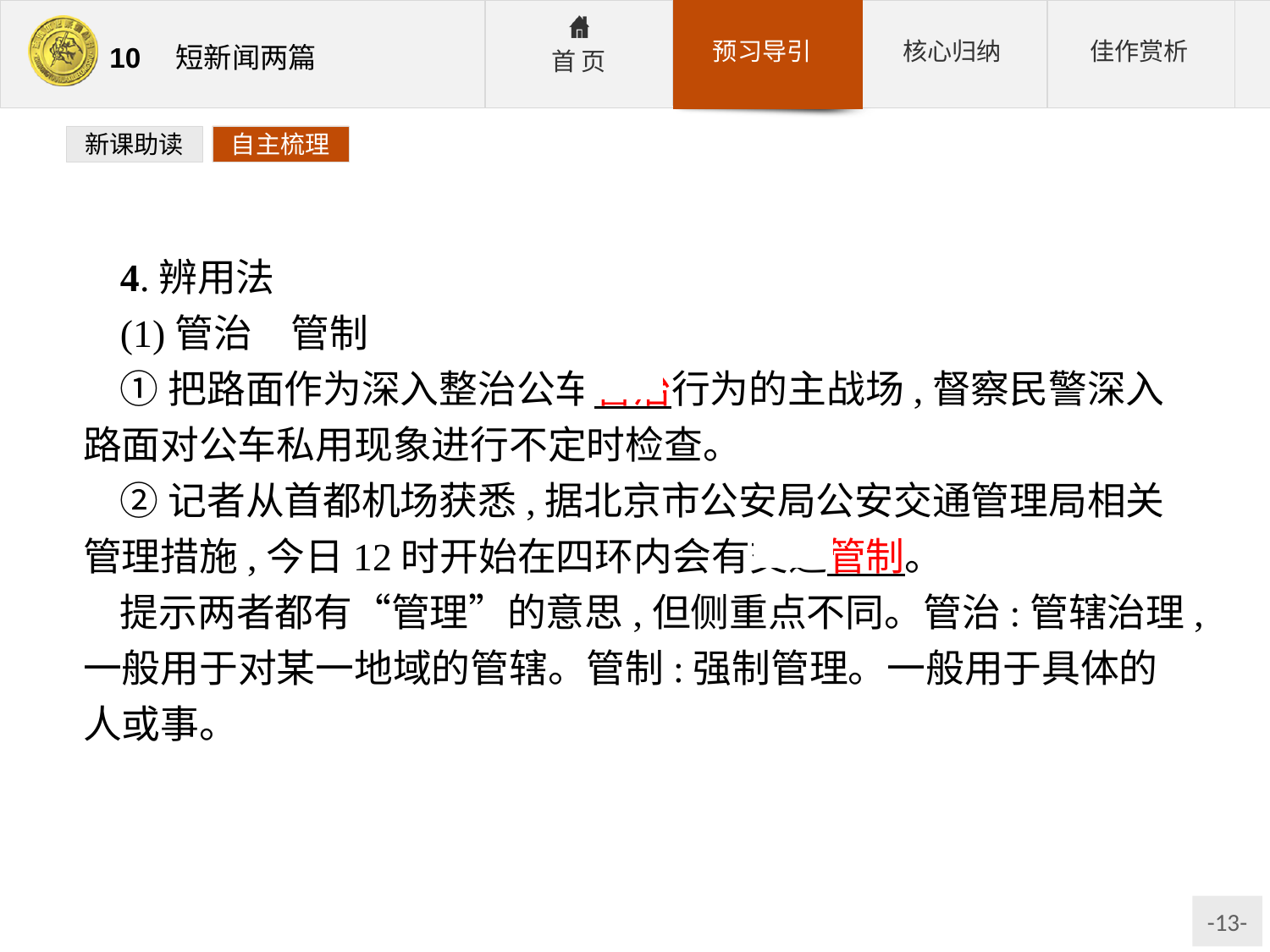

新课助读
自主梳理
4.辨用法
(1)管治　管制
①把路面作为深入整治公车管治行为的主战场,督察民警深入路面对公车私用现象进行不定时检查。
②记者从首都机场获悉,据北京市公安局公安交通管理局相关管理措施,今日12时开始在四环内会有交通管制。
提示两者都有“管理”的意思,但侧重点不同。管治:管辖治理,一般用于对某一地域的管辖。管制:强制管理。一般用于具体的人或事。